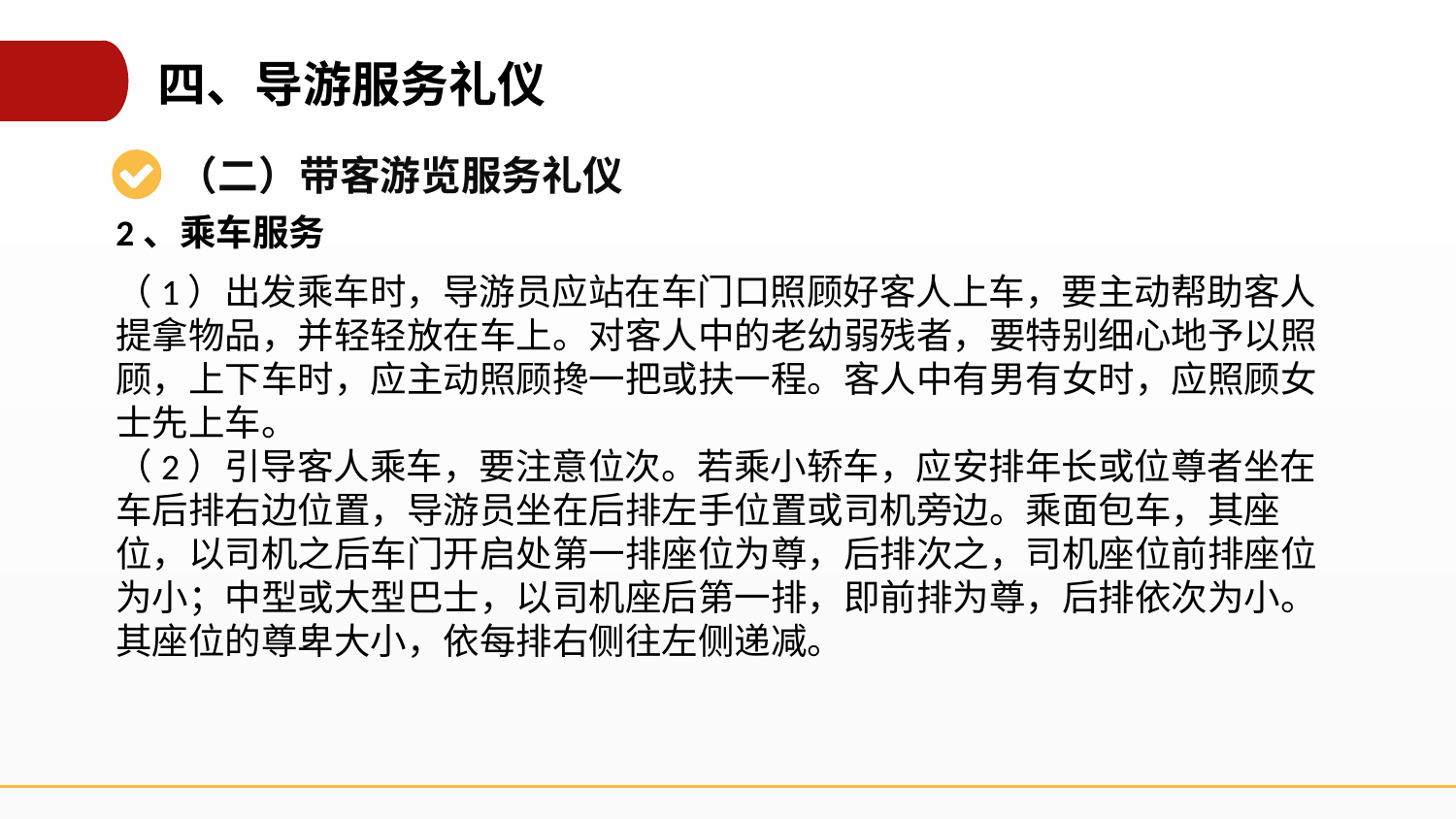

四、导游服务礼仪

（二）带客游览服务礼仪
2、乘车服务
（1）出发乘车时，导游员应站在车门口照顾好客人上车，要主动帮助客人提拿物品，并轻轻放在车上。对客人中的老幼弱残者，要特别细心地予以照顾，上下车时，应主动照顾搀一把或扶一程。客人中有男有女时，应照顾女士先上车。
（2）引导客人乘车，要注意位次。若乘小轿车，应安排年长或位尊者坐在车后排右边位置，导游员坐在后排左手位置或司机旁边。乘面包车，其座位，以司机之后车门开启处第一排座位为尊，后排次之，司机座位前排座位为小；中型或大型巴士，以司机座后第一排，即前排为尊，后排依次为小。其座位的尊卑大小，依每排右侧往左侧递减。